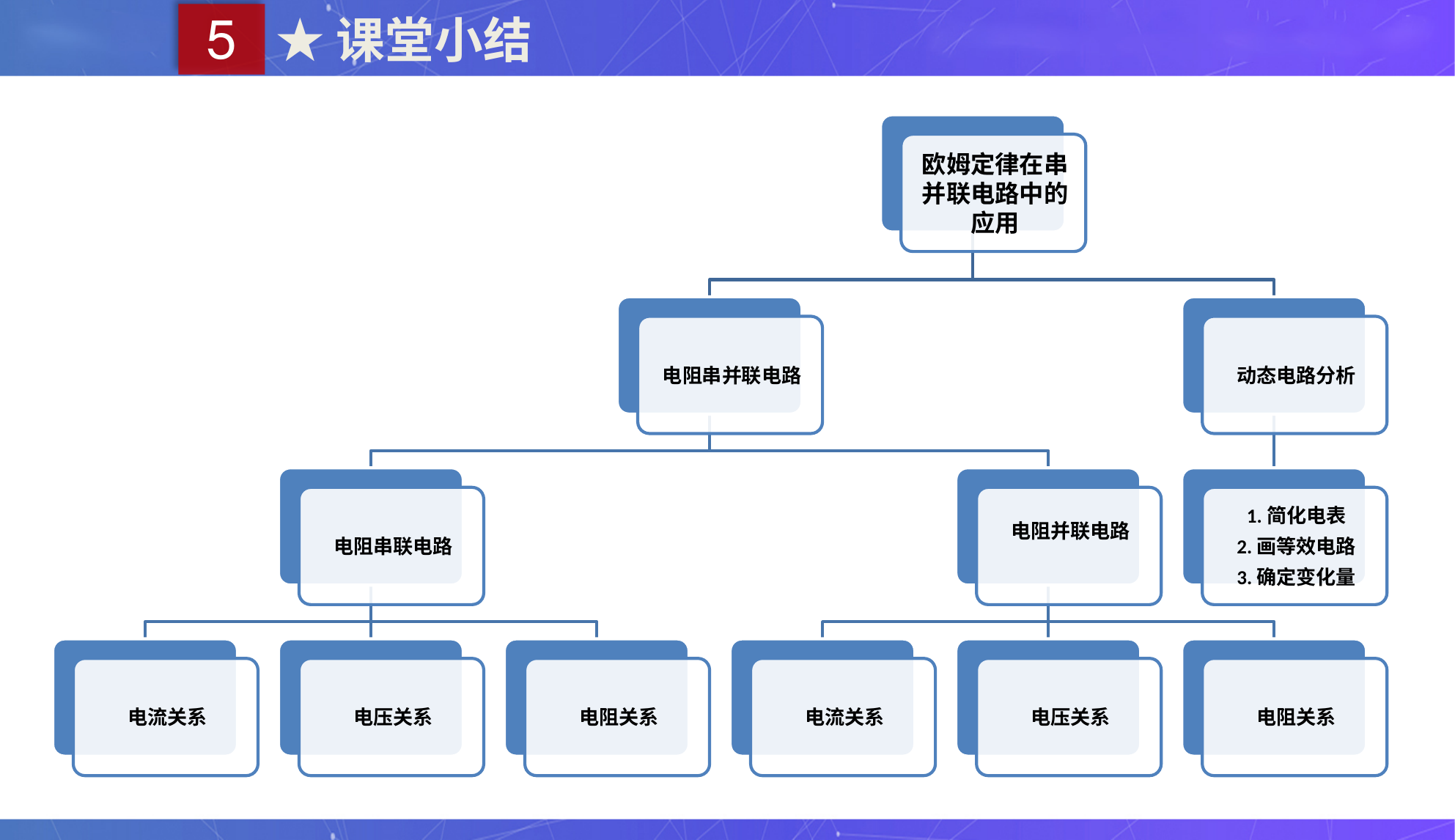

5
★课堂小结
欧姆定律在串并联电路中的应用
电阻串并联电路
电阻串联电路
电流关系
电压关系
电阻关系
电阻并联电路

电流关系
电压关系
电阻关系
动态电路分析
1.简化电表
2.画等效电路
3.确定变化量